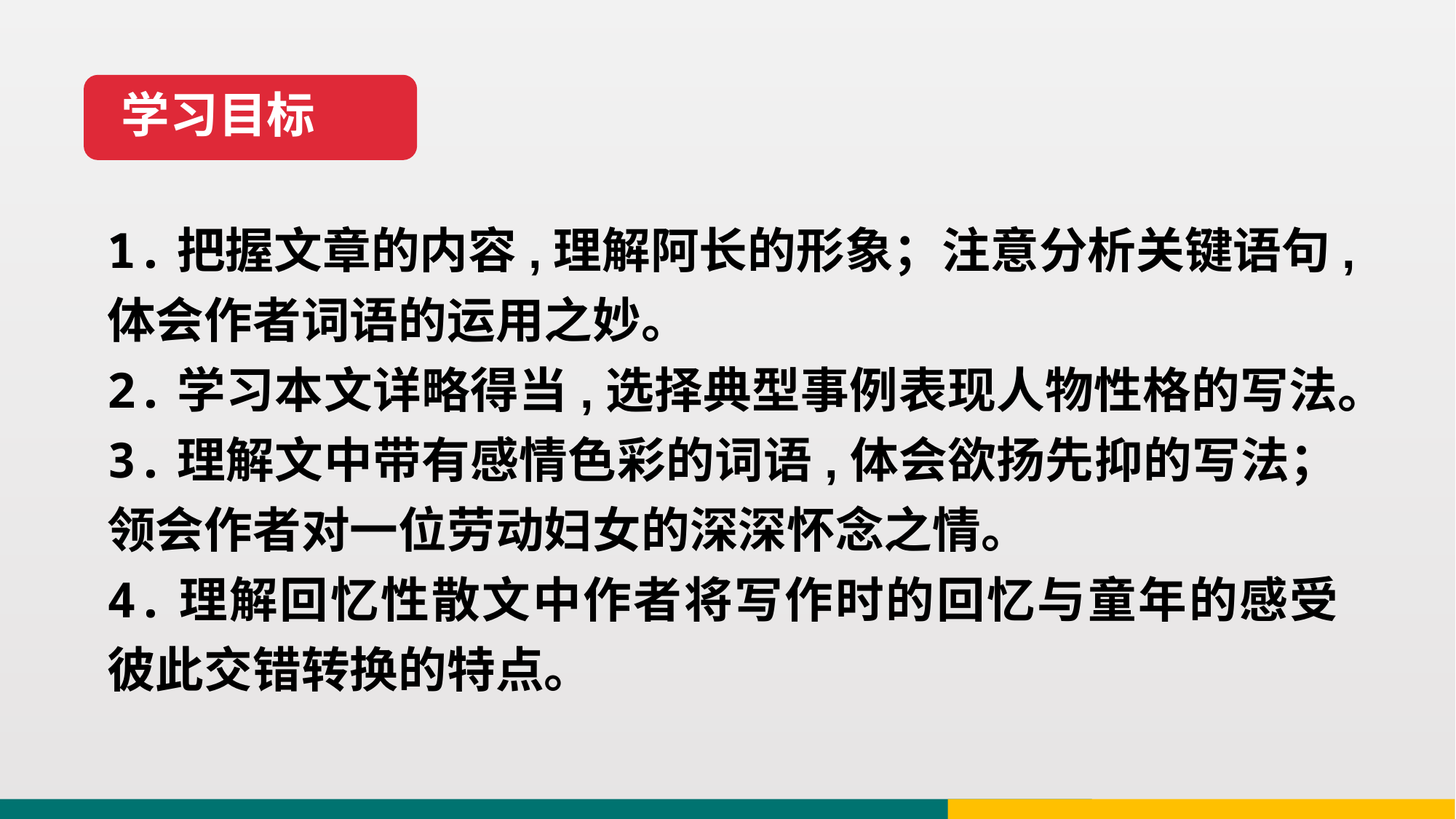

学习目标
1.把握文章的内容,理解阿长的形象；注意分析关键语句,体会作者词语的运用之妙。
2.学习本文详略得当,选择典型事例表现人物性格的写法。
3.理解文中带有感情色彩的词语,体会欲扬先抑的写法；领会作者对一位劳动妇女的深深怀念之情。
4.理解回忆性散文中作者将写作时的回忆与童年的感受彼此交错转换的特点。